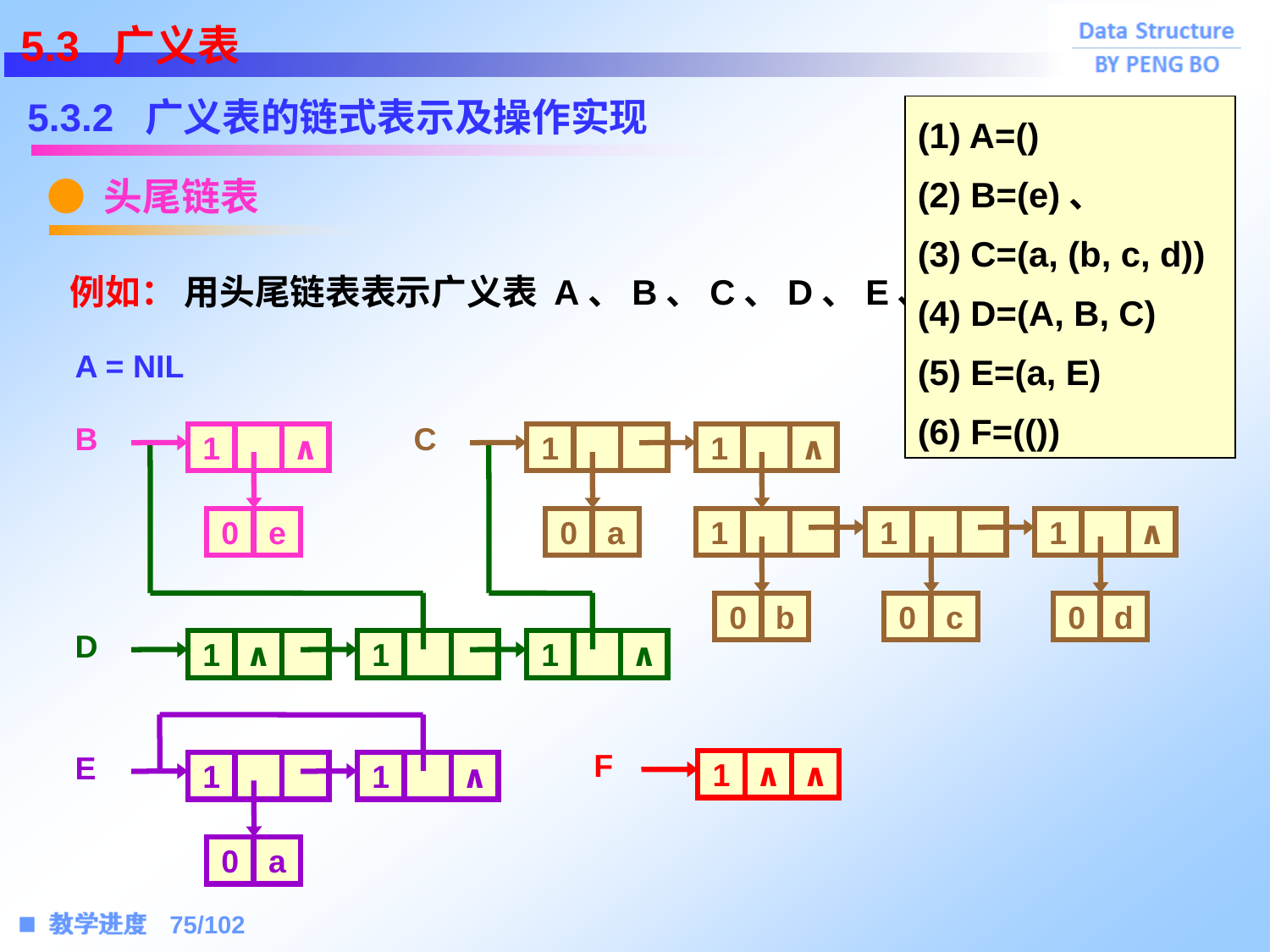

5.3  广义表

5.3.2  广义表的链式表示及操作实现

● 头尾链表

(1) A=()
(2) B=(e)、
(3) C=(a, (b, c, d))
(4) D=(A, B, C)
(5) E=(a, E)
(6) F=(())
   例如： 用头尾链表表示广义表 A、B、C、D、E、F。
A = NIL

B
C
1

∧
1

1

∧

0
e
0
a
1

1

1

∧

0
b
0
c
0
d

D
1
∧

1

1

∧

 F
E
1
∧
∧
1

1

∧

0
a